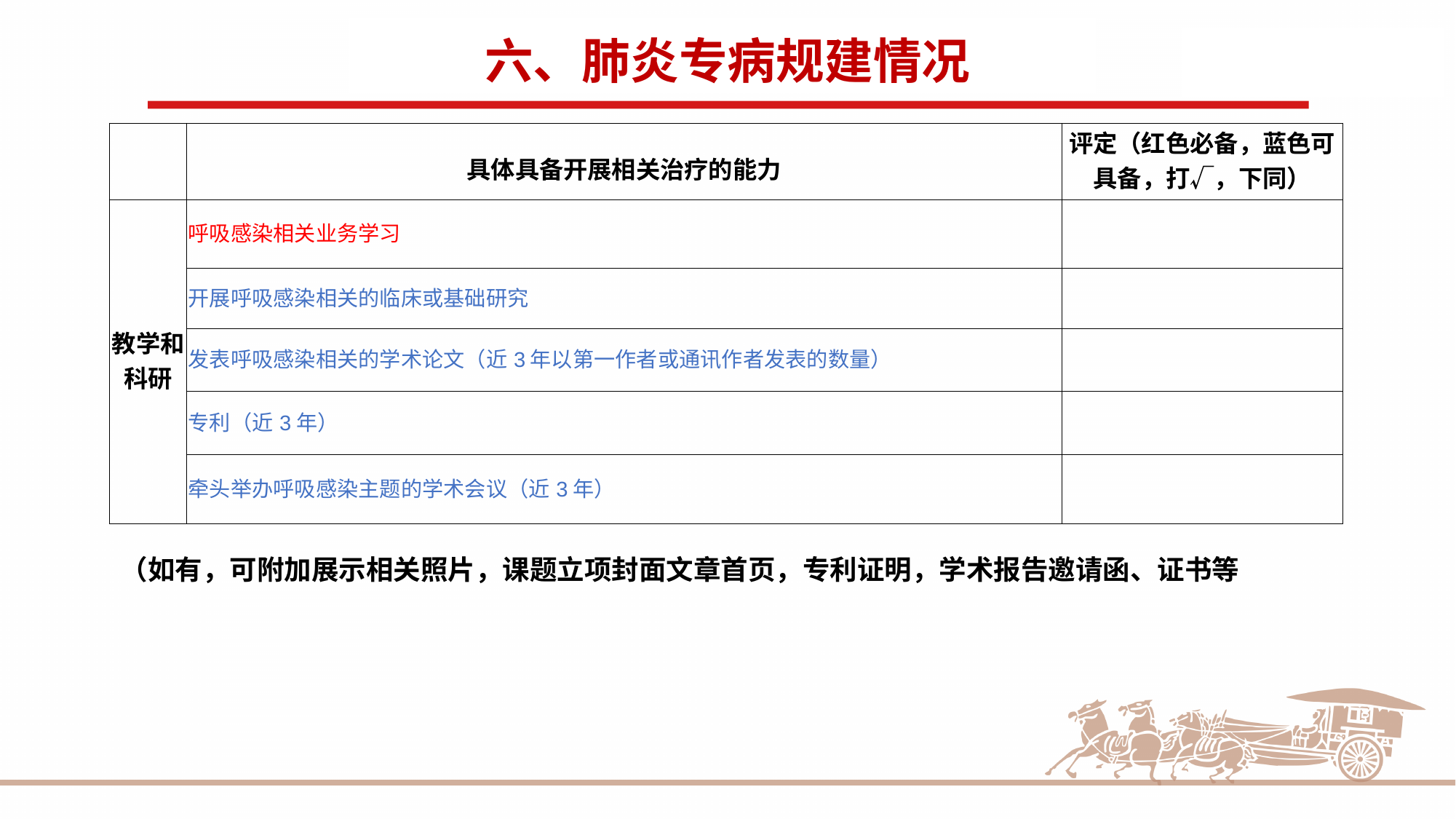

六、肺炎专病规建情况
|  | 具体具备开展相关治疗的能力 | 评定（红色必备，蓝色可具备，打√，下同） |
| --- | --- | --- |
| 教学和科研 | 呼吸感染相关业务学习 |  |
|  | 开展呼吸感染相关的临床或基础研究 |  |
|  | 发表呼吸感染相关的学术论文（近3年以第一作者或通讯作者发表的数量） |  |
|  | 专利（近3年） |  |
|  | 牵头举办呼吸感染主题的学术会议（近3年） |  |
（如有，可附加展示相关照片，课题立项封面文章首页，专利证明，学术报告邀请函、证书等